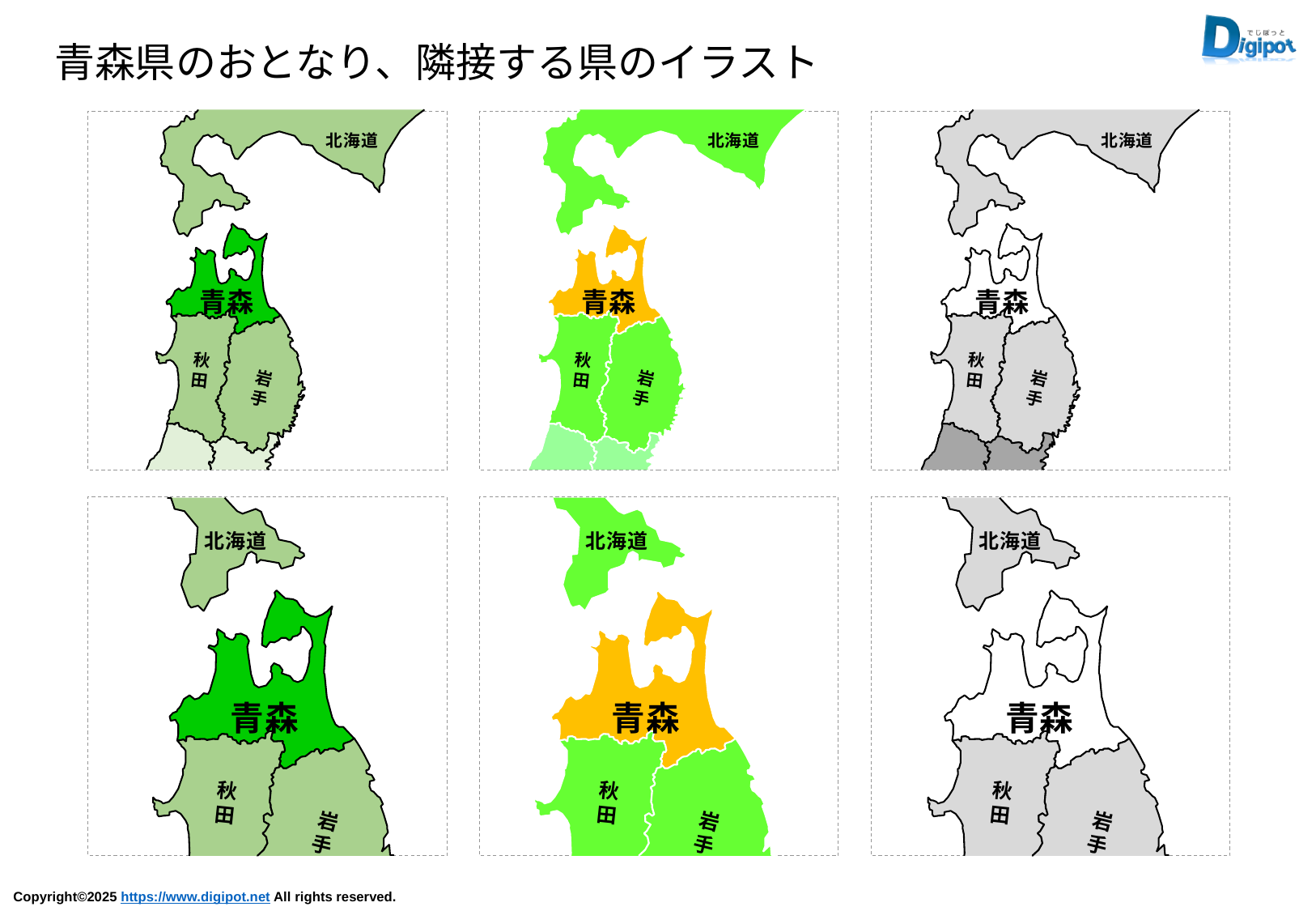

青森県のおとなり、隣接する県のイラスト

北海道

青森

秋
田
岩
手

北海道

青森

秋
田
岩
手

北海道

青森

秋
田
岩
手

北海道

青森

秋
田
岩
手

北海道

青森

秋
田
岩
手

北海道

青森

秋
田
岩
手